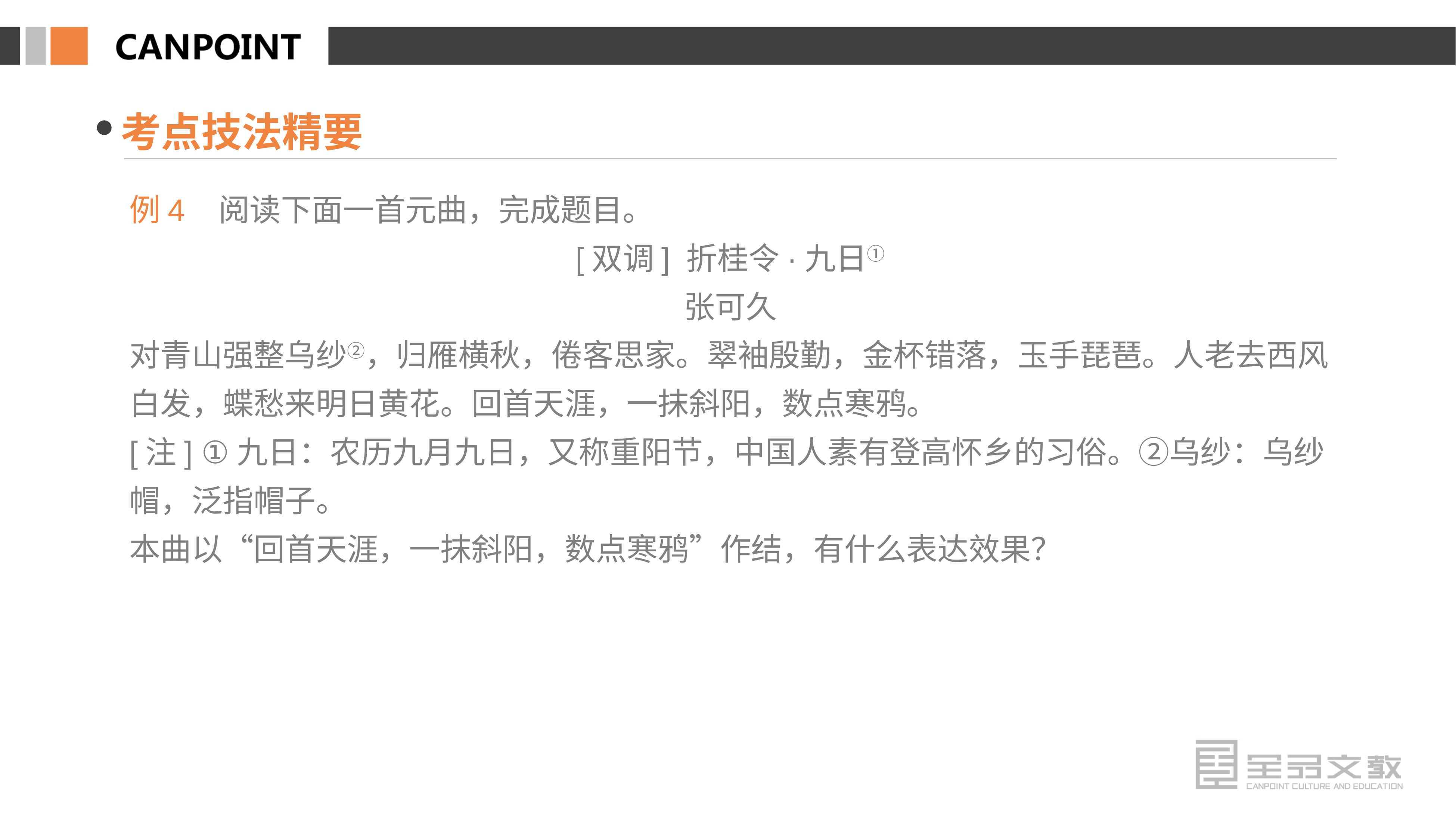

考点技法精要

例4   阅读下面一首元曲，完成题目。
[双调] 折桂令·九日①
张可久
对青山强整乌纱②，归雁横秋，倦客思家。翠袖殷勤，金杯错落，玉手琵琶。人老去西风白发，蝶愁来明日黄花。回首天涯，一抹斜阳，数点寒鸦。
[注] ①九日：农历九月九日，又称重阳节，中国人素有登高怀乡的习俗。②乌纱：乌纱帽，泛指帽子。
本曲以“回首天涯，一抹斜阳，数点寒鸦”作结，有什么表达效果？